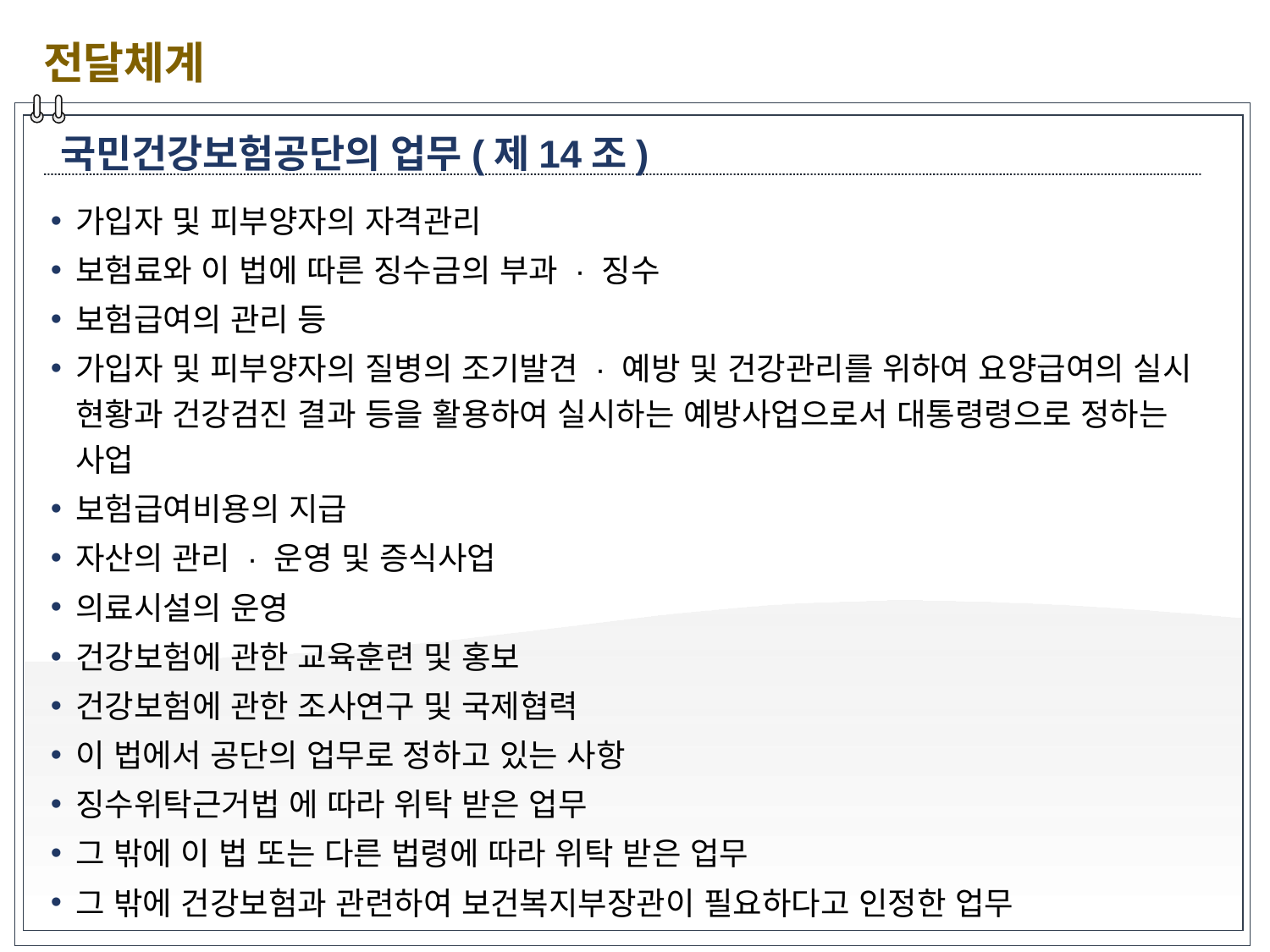

전달체계

국민건강보험공단의 업무(제14조)

가입자 및 피부양자의 자격관리
보험료와 이 법에 따른 징수금의 부과 · 징수
보험급여의 관리 등
가입자 및 피부양자의 질병의 조기발견 · 예방 및 건강관리를 위하여 요양급여의 실시 현황과 건강검진 결과 등을 활용하여 실시하는 예방사업으로서 대통령령으로 정하는 사업
보험급여비용의 지급
자산의 관리 · 운영 및 증식사업
의료시설의 운영
건강보험에 관한 교육훈련 및 홍보
건강보험에 관한 조사연구 및 국제협력
이 법에서 공단의 업무로 정하고 있는 사항
징수위탁근거법 에 따라 위탁 받은 업무
그 밖에 이 법 또는 다른 법령에 따라 위탁 받은 업무
그 밖에 건강보험과 관련하여 보건복지부장관이 필요하다고 인정한 업무